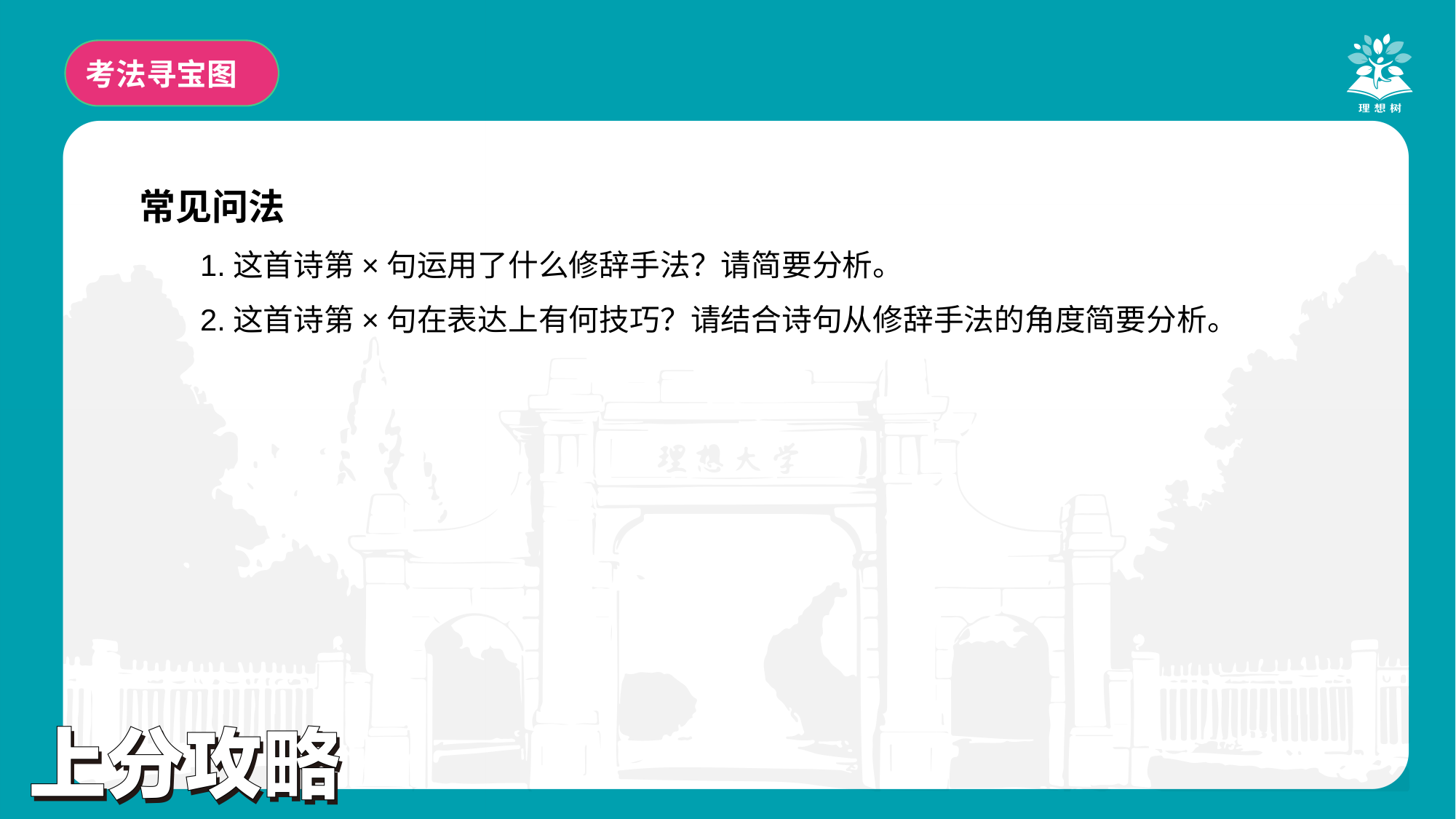

考法寻宝图
常见问法
1.这首诗第×句运用了什么修辞手法？请简要分析。
2.这首诗第×句在表达上有何技巧？请结合诗句从修辞手法的角度简要分析。